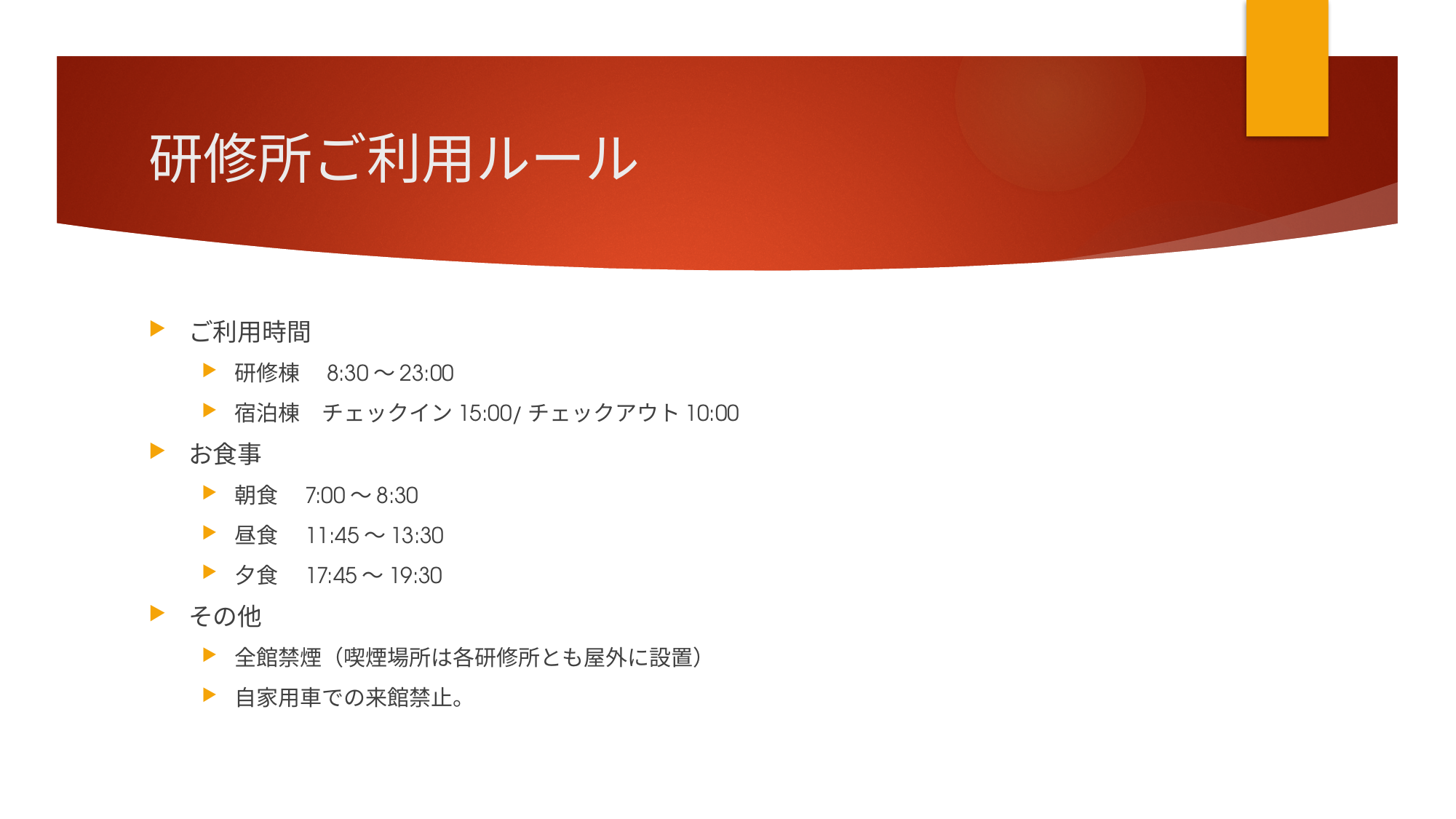

# 研修所ご利用ルール
ご利用時間
研修棟　8:30～23:00
宿泊棟　チェックイン15:00/チェックアウト10:00
お食事
朝食　7:00～8:30
昼食　11:45～13:30
夕食　17:45～19:30
その他
全館禁煙（喫煙場所は各研修所とも屋外に設置）
自家用車での来館禁止。